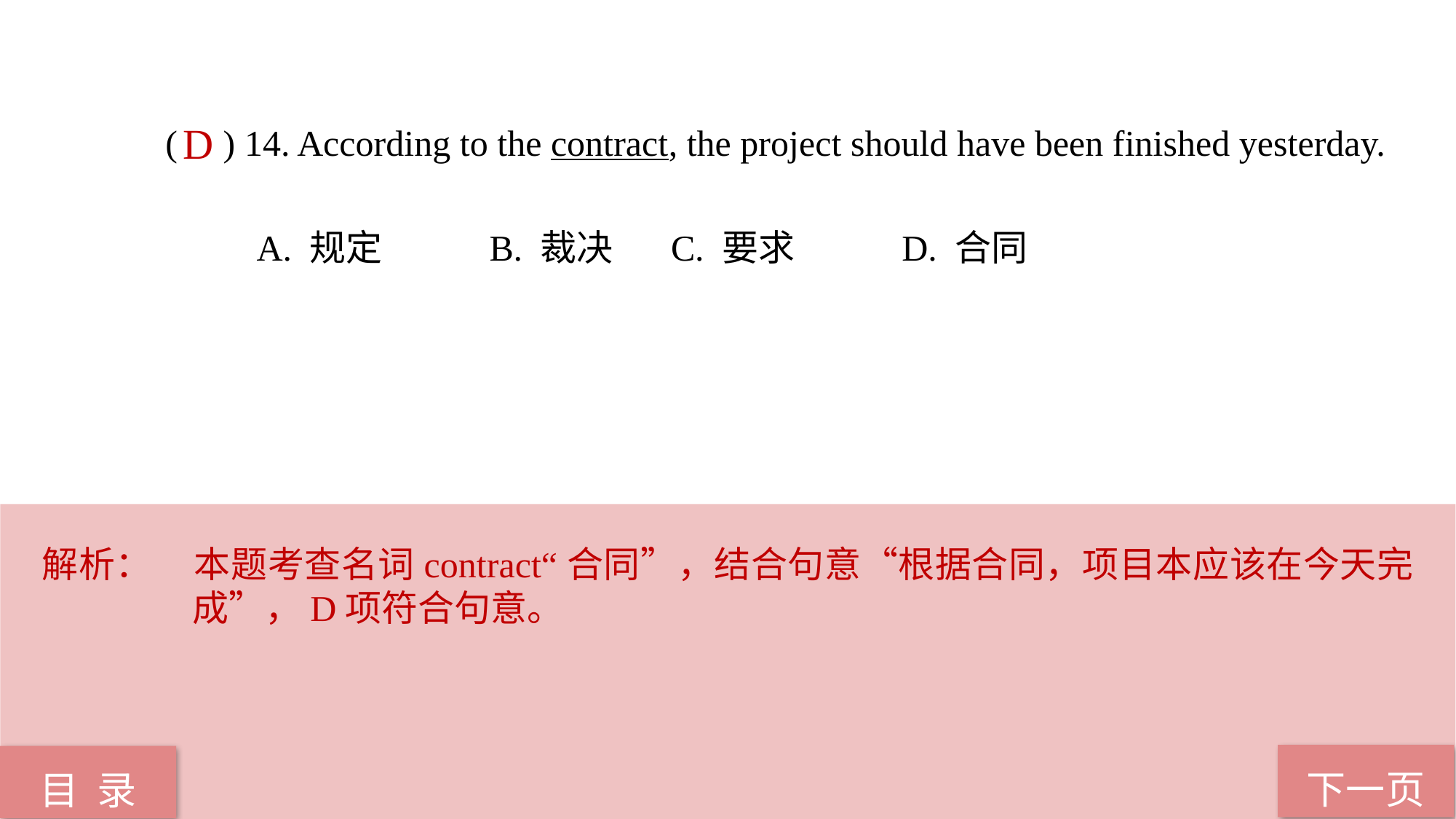

(     ) 14. According to the contract, the project should have been finished yesterday.

          A. 规定            B. 裁决      C. 要求            D. 合同
D
解析：	本题考查名词contract“合同”，结合句意“根据合同，项目本应该在今天完成”，D项符合句意。